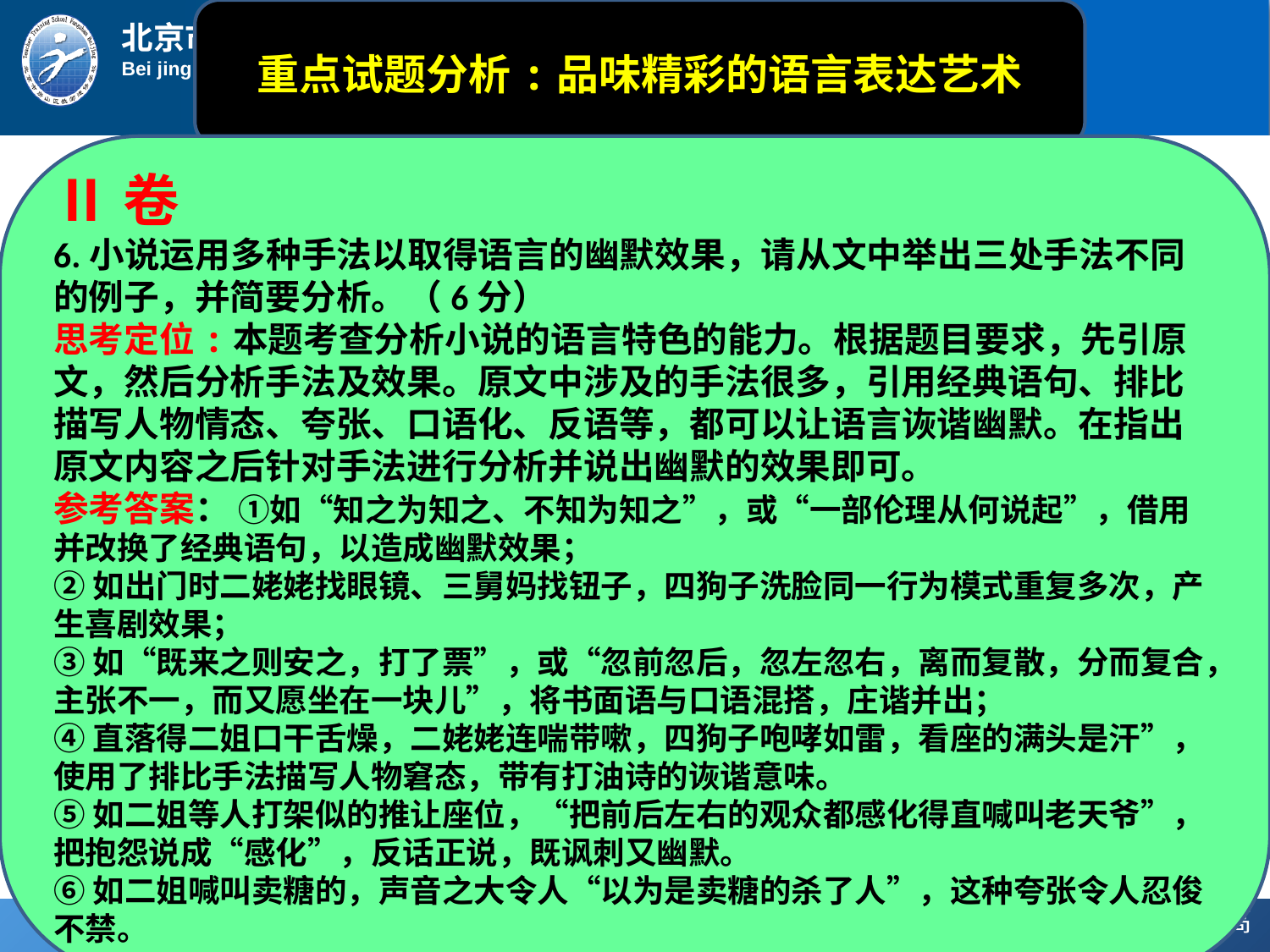

重点试题分析:品味精彩的语言表达艺术
Ⅱ卷
6.小说运用多种手法以取得语言的幽默效果，请从文中举出三处手法不同的例子，并简要分析。（6分）
思考定位:本题考查分析小说的语言特色的能力。根据题目要求，先引原文，然后分析手法及效果。原文中涉及的手法很多，引用经典语句、排比描写人物情态、夸张、口语化、反语等，都可以让语言诙谐幽默。在指出原文内容之后针对手法进行分析并说出幽默的效果即可。
参考答案： ①如“知之为知之、不知为知之”，或“一部伦理从何说起”，借用并改换了经典语句，以造成幽默效果；
②如出门时二姥姥找眼镜、三舅妈找钮子，四狗子洗脸同一行为模式重复多次，产生喜剧效果；
③如“既来之则安之，打了票”，或“忽前忽后，忽左忽右，离而复散，分而复合，主张不一，而又愿坐在一块儿”，将书面语与口语混搭，庄谐并出；
④直落得二姐口干舌燥，二姥姥连喘带嗽，四狗子咆哮如雷，看座的满头是汗”，使用了排比手法描写人物窘态，带有打油诗的诙谐意味。
⑤如二姐等人打架似的推让座位，“把前后左右的观众都感化得直喊叫老天爷”，把抱怨说成“感化”，反话正说，既讽刺又幽默。
⑥如二姐喊叫卖糖的，声音之大令人“以为是卖糖的杀了人”，这种夸张令人忍俊不禁。